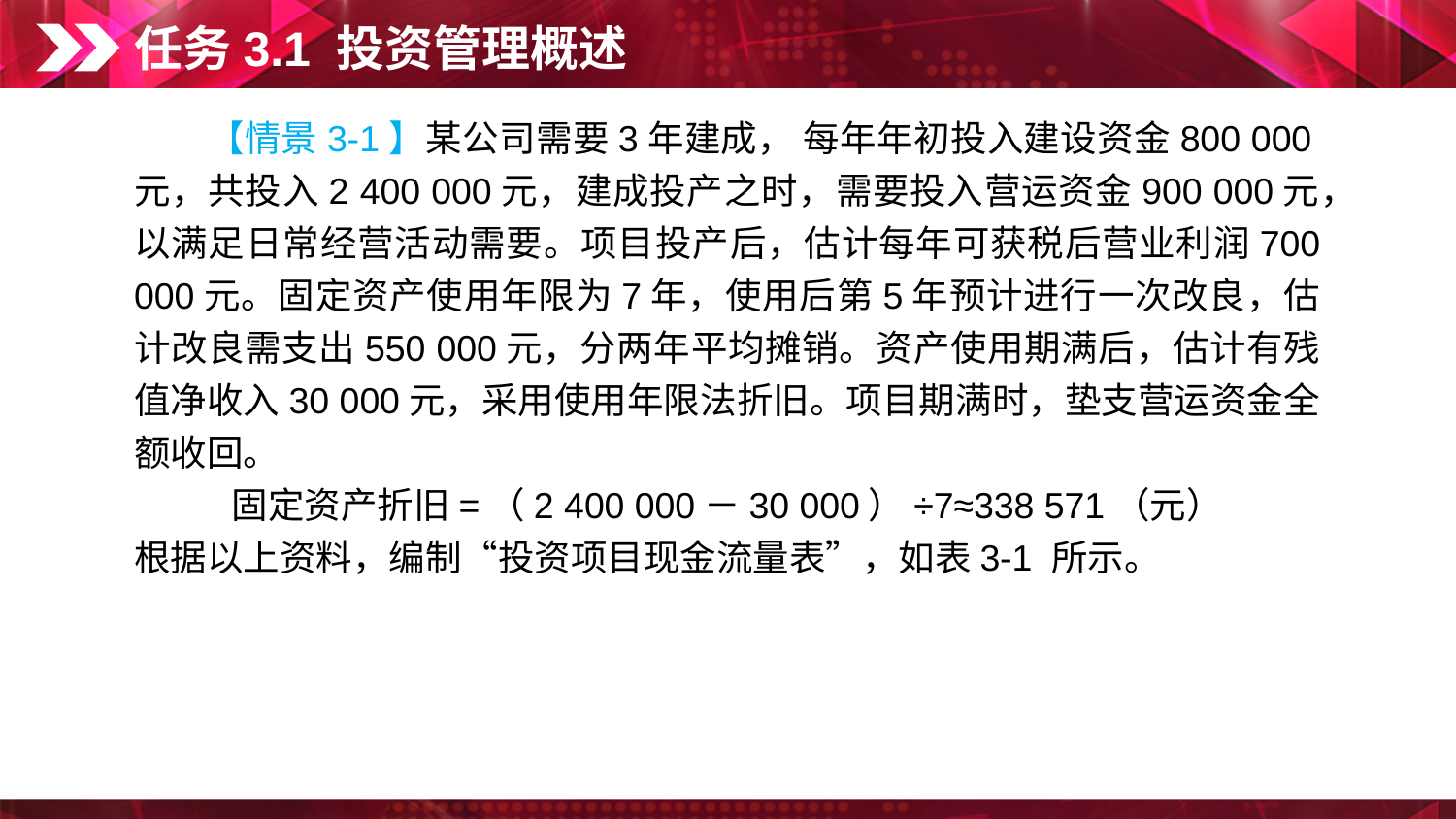

任务3.1 投资管理概述

　　【情景3-1】某公司需要3年建成， 每年年初投入建设资金800 000元，共投入2 400 000元，建成投产之时，需要投入营运资金900 000元，以满足日常经营活动需要。项目投产后，估计每年可获税后营业利润700 000元。固定资产使用年限为7年，使用后第5年预计进行一次改良，估计改良需支出550 000元，分两年平均摊销。资产使用期满后，估计有残值净收入30 000元，采用使用年限法折旧。项目期满时，垫支营运资金全额收回。
固定资产折旧=（2 400 000－30 000）÷7≈338 571（元）
根据以上资料，编制“投资项目现金流量表”，如表3-1 所示。